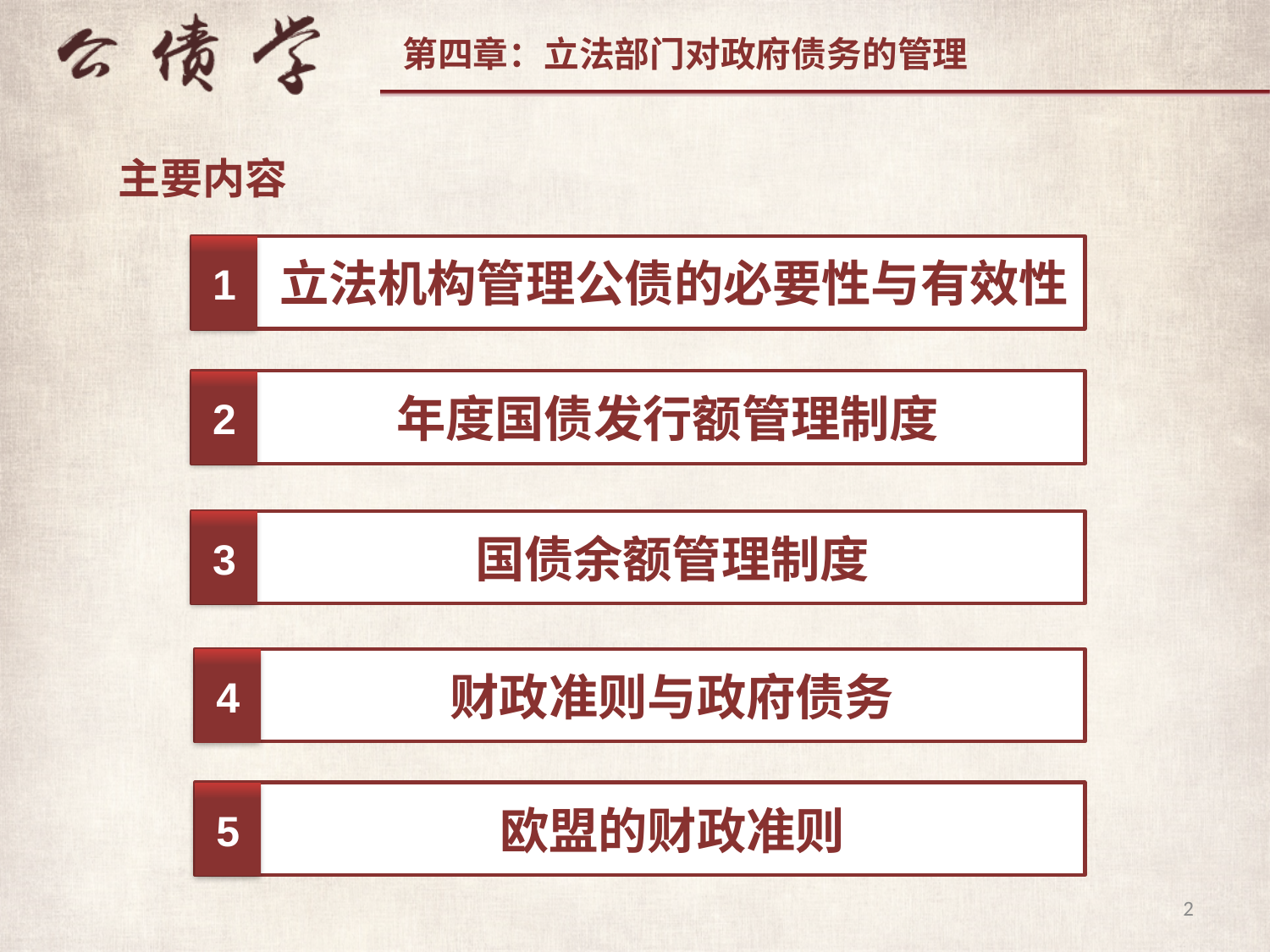

主要内容

1
立法机构管理公债的必要性与有效性

2
年度国债发行额管理制度

3
国债余额管理制度

4
财政准则与政府债务

5
欧盟的财政准则
2